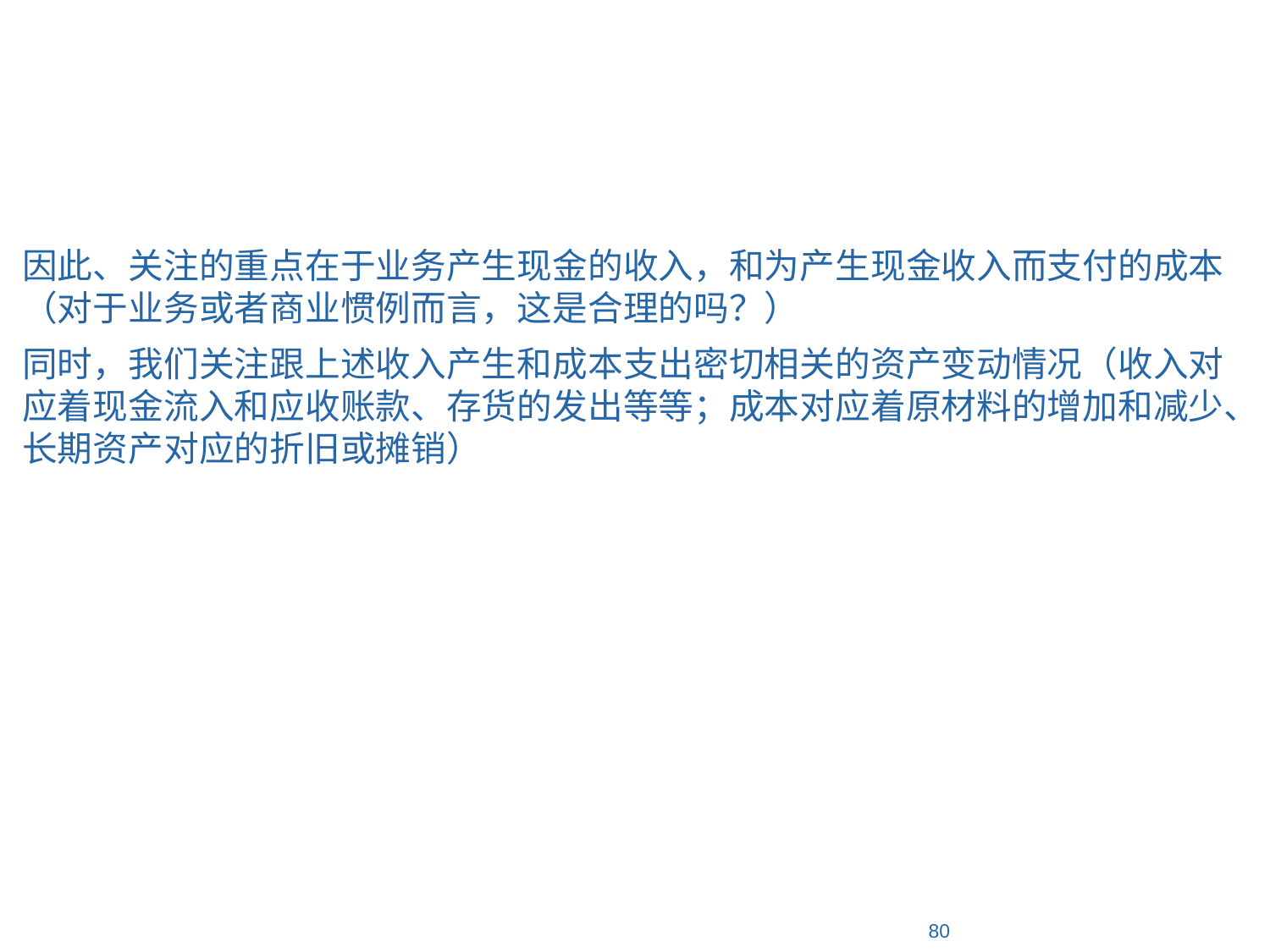

因此、关注的重点在于业务产生现金的收入，和为产生现金收入而支付的成本（对于业务或者商业惯例而言，这是合理的吗？）
同时，我们关注跟上述收入产生和成本支出密切相关的资产变动情况（收入对应着现金流入和应收账款、存货的发出等等；成本对应着原材料的增加和减少、长期资产对应的折旧或摊销）
2015/7/20
80